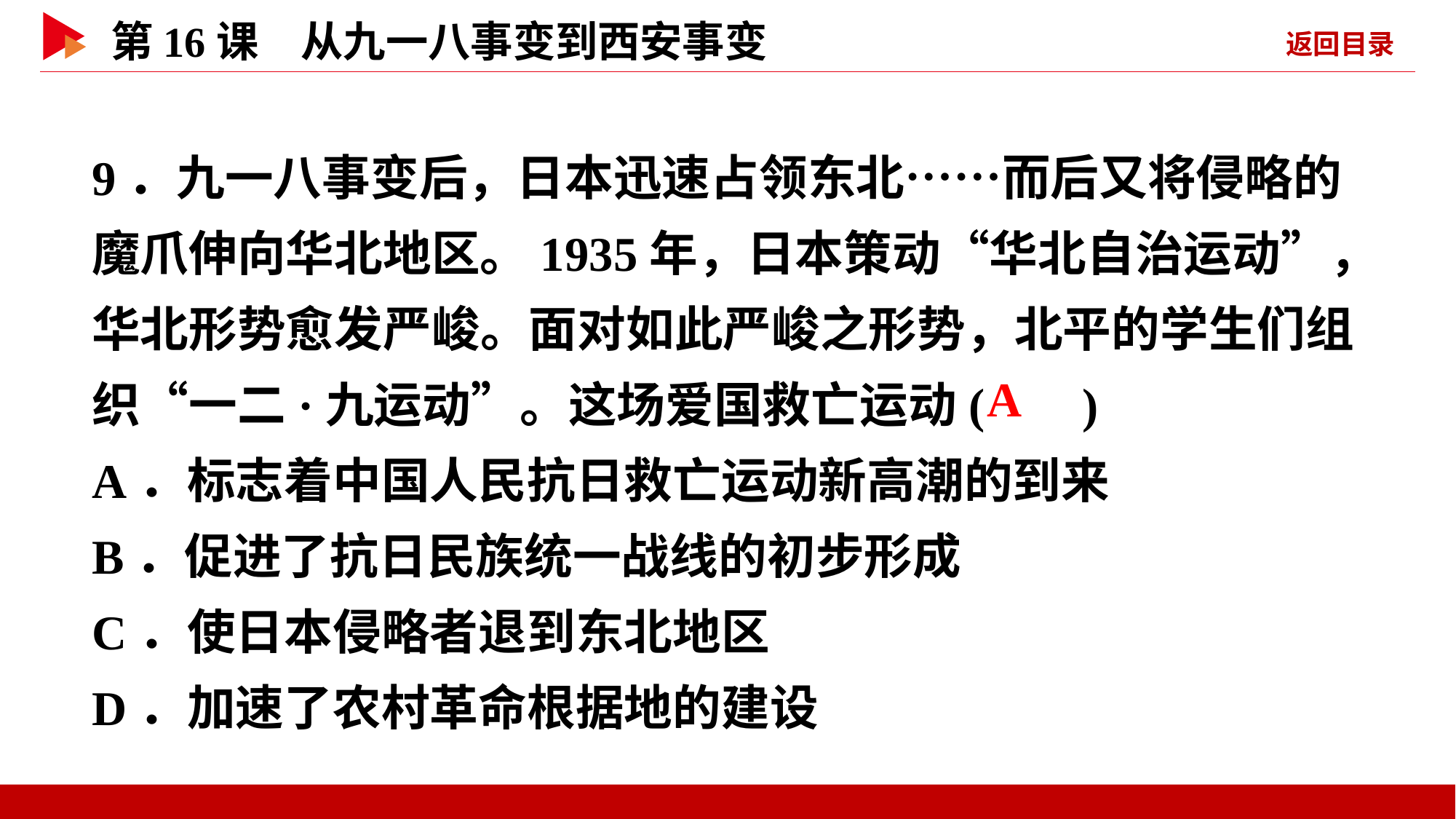

9．九一八事变后，日本迅速占领东北……而后又将侵略的魔爪伸向华北地区。1935年，日本策动“华北自治运动”，华北形势愈发严峻。面对如此严峻之形势，北平的学生们组织“一二·九运动”。这场爱国救亡运动(        )
A．标志着中国人民抗日救亡运动新高潮的到来
B．促进了抗日民族统一战线的初步形成
C．使日本侵略者退到东北地区
D．加速了农村革命根据地的建设
   A